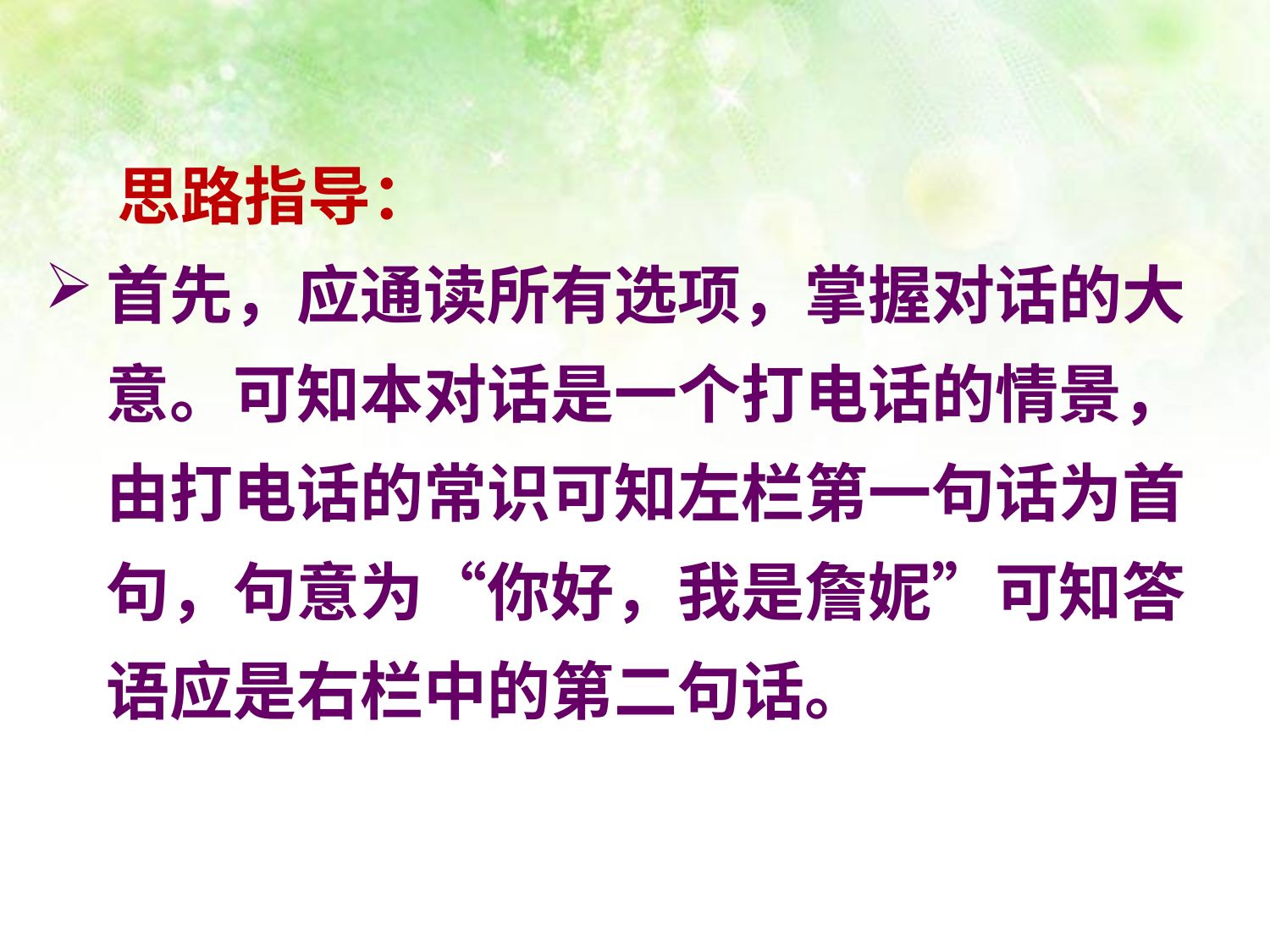

思路指导：
首先，应通读所有选项，掌握对话的大意。可知本对话是一个打电话的情景，由打电话的常识可知左栏第一句话为首句，句意为“你好，我是詹妮”可知答语应是右栏中的第二句话。